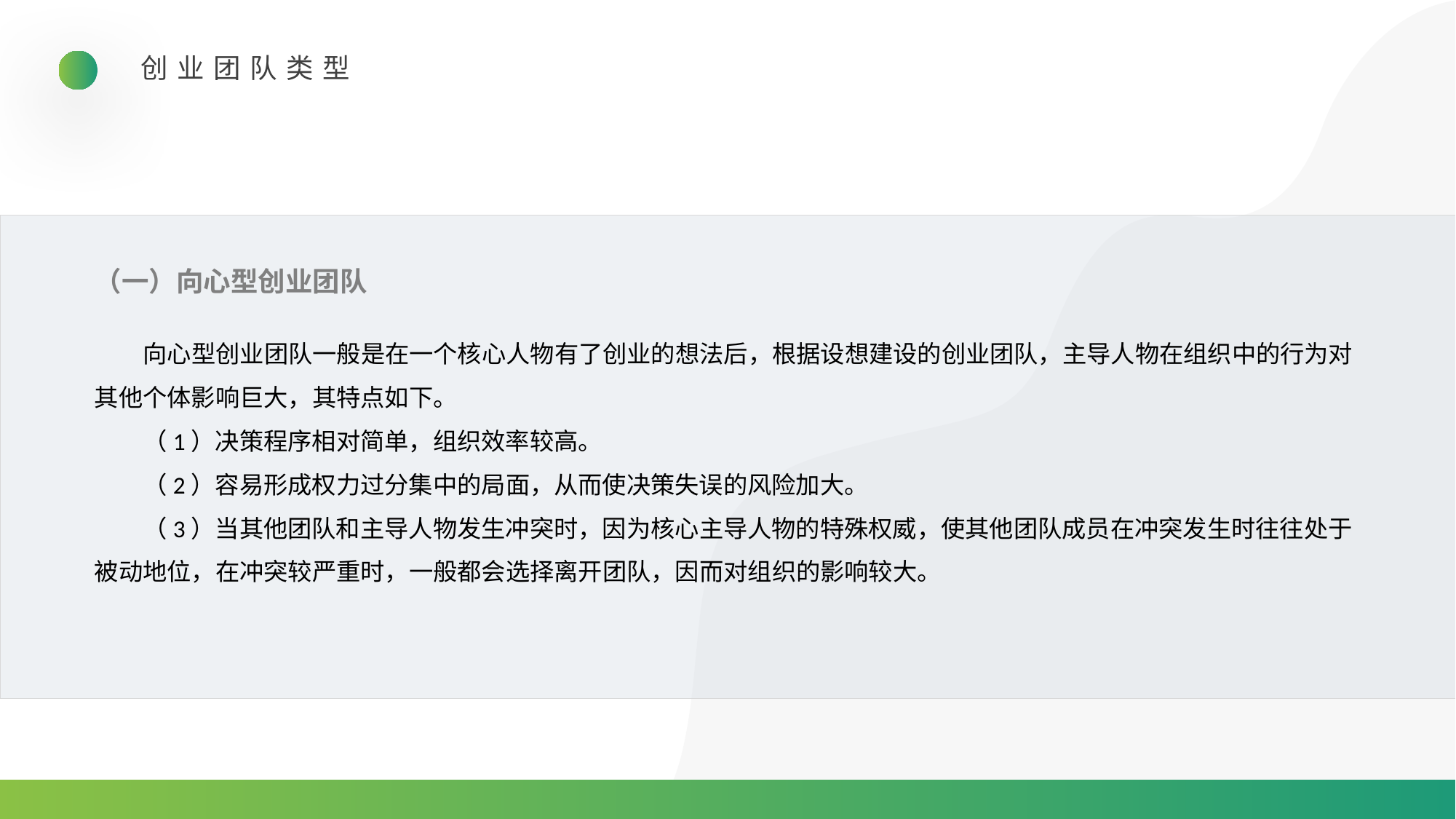

创业团队类型

（一）向心型创业团队
向心型创业团队一般是在一个核心人物有了创业的想法后，根据设想建设的创业团队，主导人物在组织中的行为对其他个体影响巨大，其特点如下。
（1）决策程序相对简单，组织效率较高。
（2）容易形成权力过分集中的局面，从而使决策失误的风险加大。
（3）当其他团队和主导人物发生冲突时，因为核心主导人物的特殊权威，使其他团队成员在冲突发生时往往处于被动地位，在冲突较严重时，一般都会选择离开团队，因而对组织的影响较大。